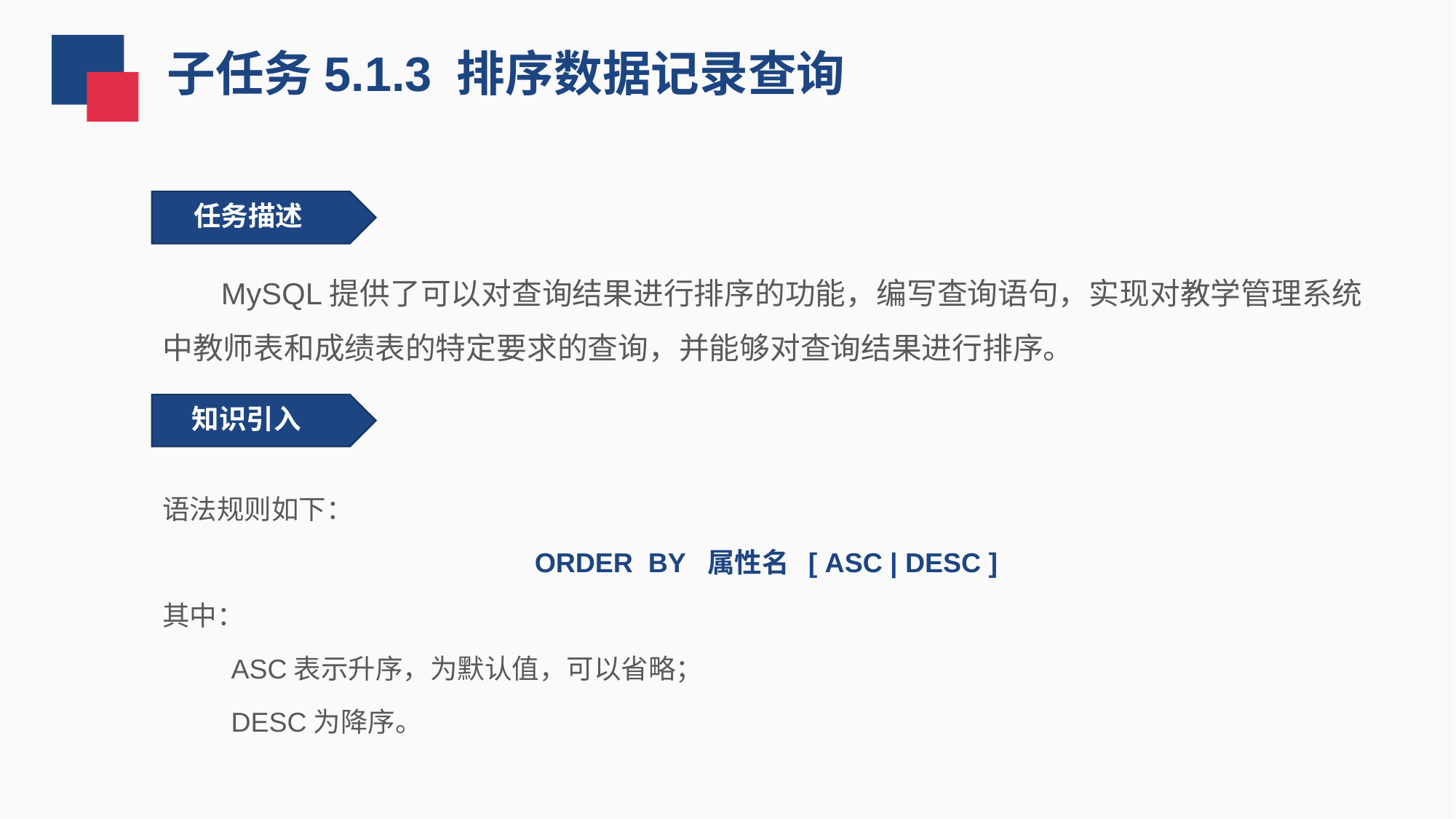

子任务5.1.3 排序数据记录查询

    任务描述
       MySQL提供了可以对查询结果进行排序的功能，编写查询语句，实现对教学管理系统中教师表和成绩表的特定要求的查询，并能够对查询结果进行排序。

知识引入
语法规则如下：
ORDER  BY  属性名  [ ASC | DESC ]
其中：
         ASC表示升序，为默认值，可以省略；
         DESC为降序。